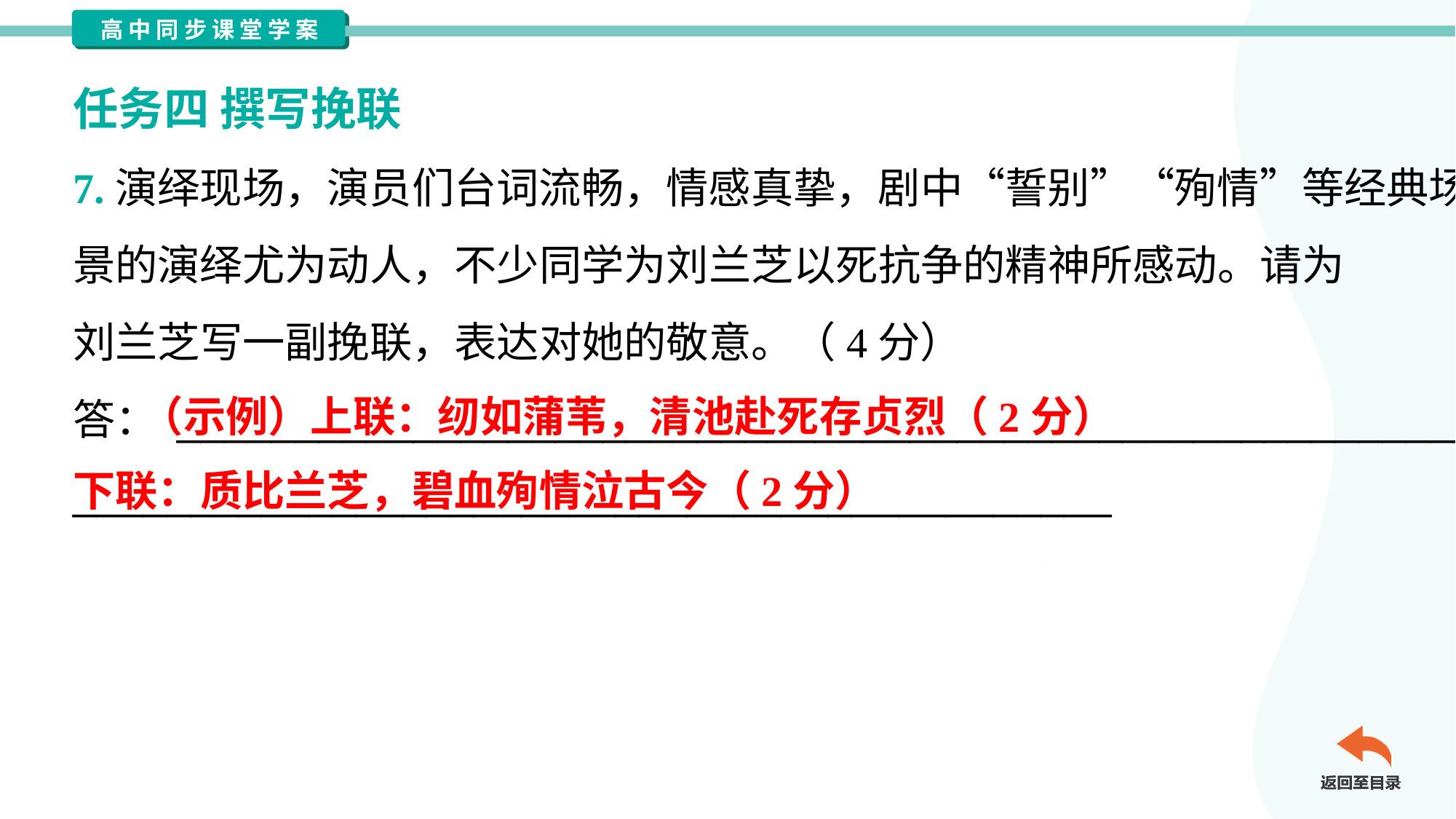

任务四 撰写挽联
7.演绎现场，演员们台词流畅，情感真挚，剧中“誓别”“殉情”等经典场
景的演绎尤为动人，不少同学为刘兰芝以死抗争的精神所感动。请为
刘兰芝写一副挽联，表达对她的敬意。（4分）
答： ________________________________________________________
____________________________________________
      （示例）上联：纫如蒲苇，清池赴死存贞烈（2分）
下联：质比兰芝，碧血殉情泣古今（2分）